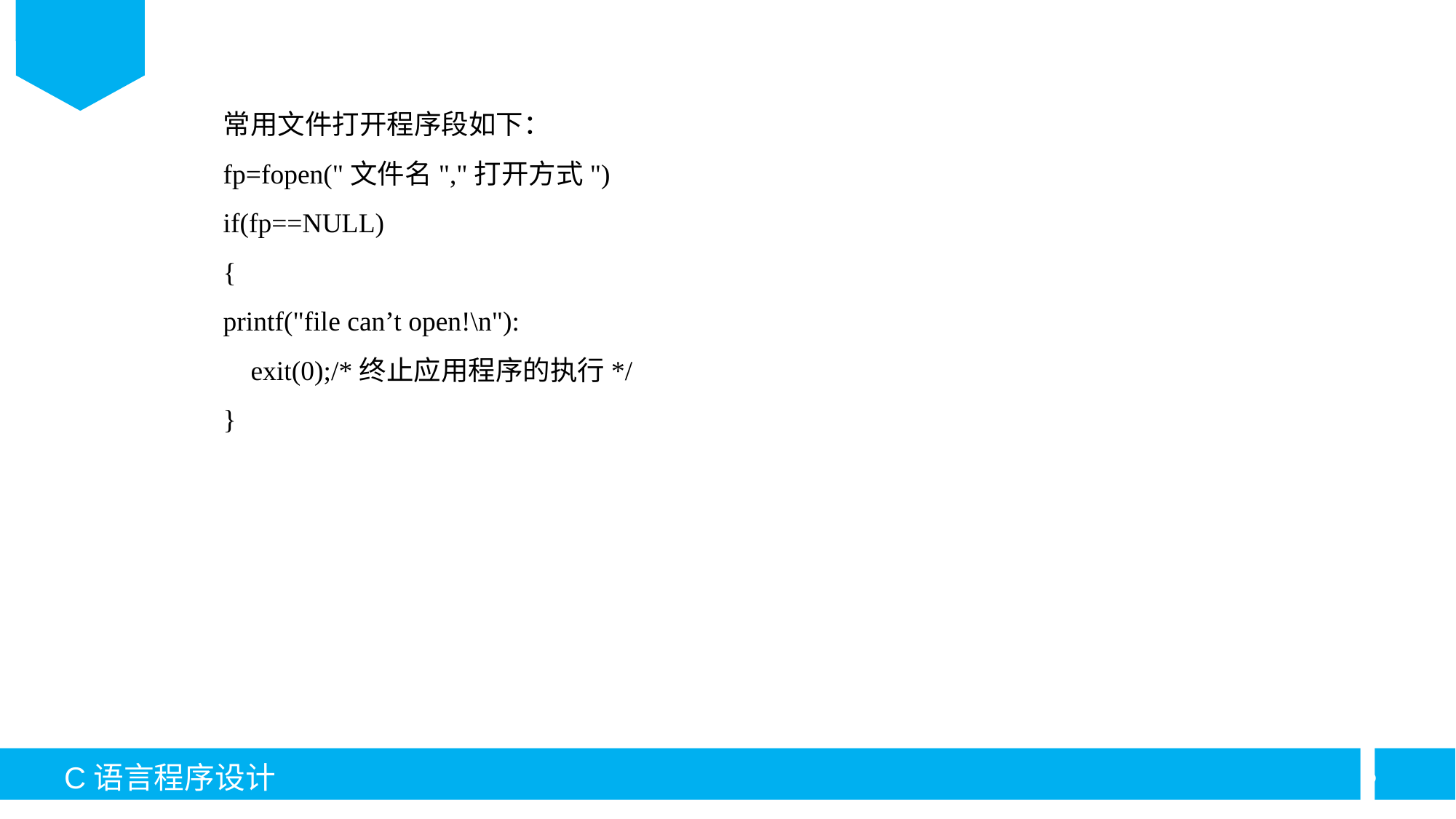

常用文件打开程序段如下：
fp=fopen("文件名","打开方式")
if(fp==NULL)
{
printf("file can’t open!\n"):
    exit(0);/*终止应用程序的执行*/
}